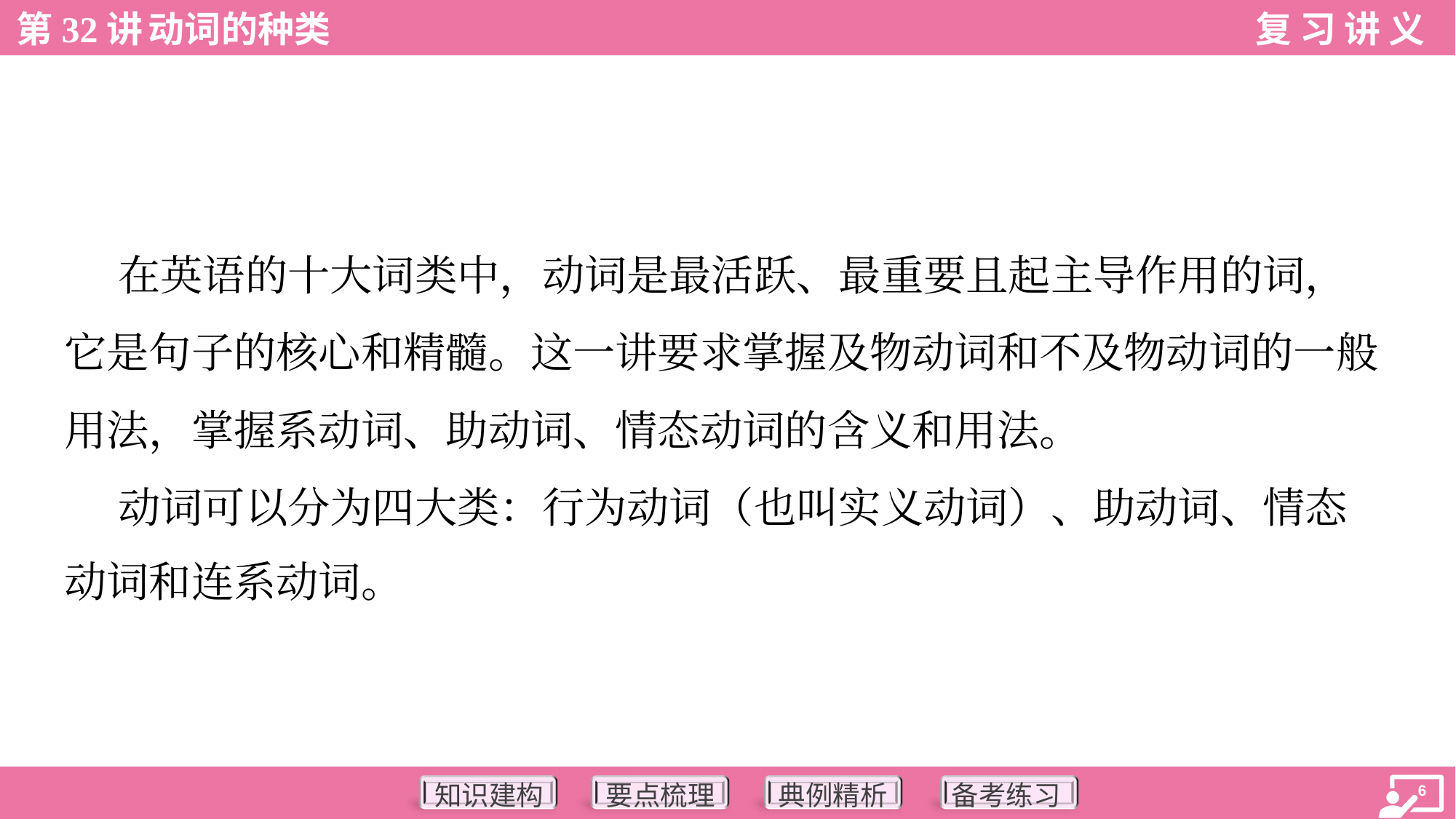

在英语的十大词类中，动词是最活跃、最重要且起主导作用的词，
它是句子的核心和精髓。这一讲要求掌握及物动词和不及物动词的一般
用法，掌握系动词、助动词、情态动词的含义和用法。
    动词可以分为四大类：行为动词（也叫实义动词）、助动词、情态
动词和连系动词。